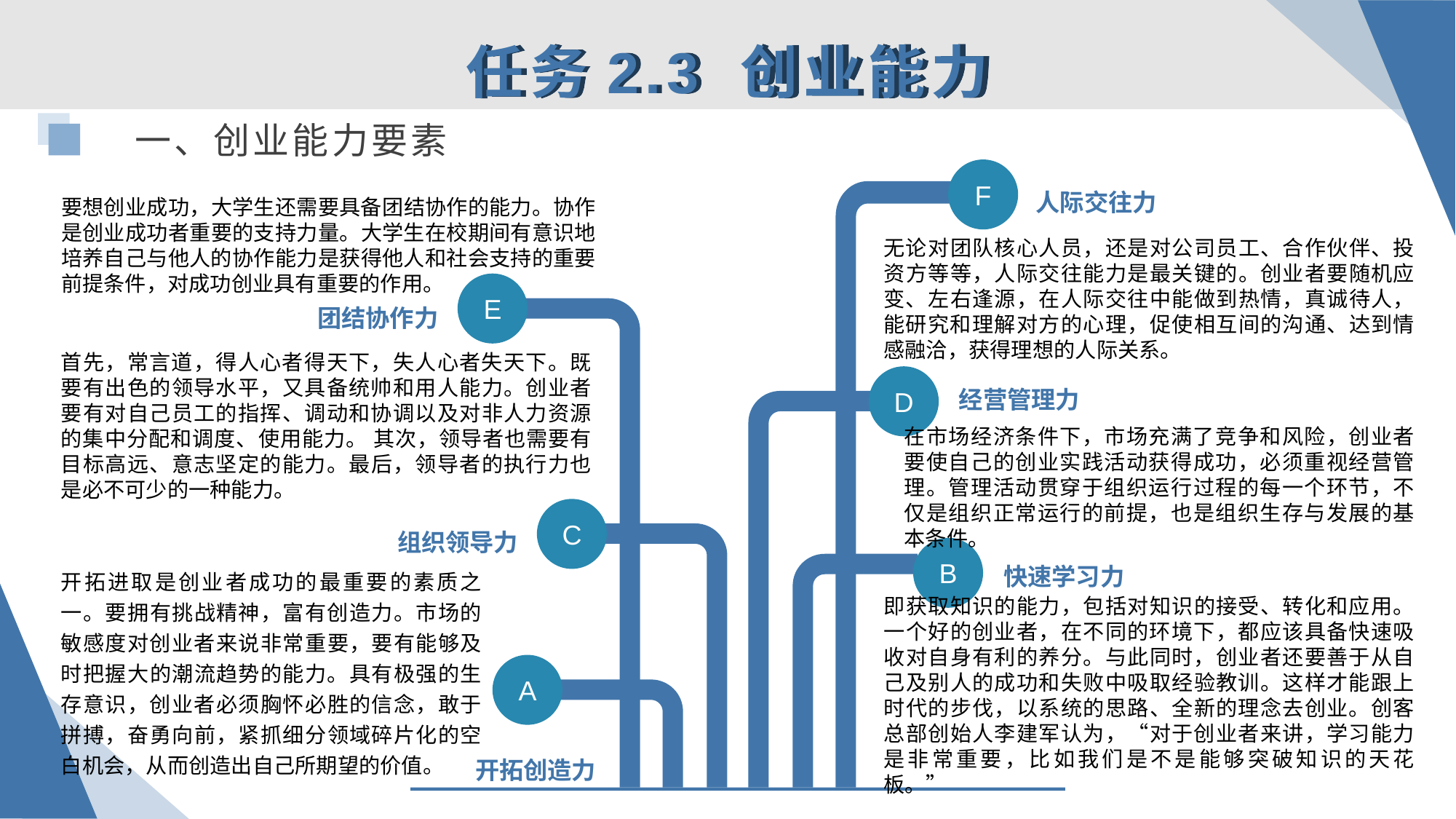

任务2.3 创业能力

一、创业能力要素
F
人际交往力

要想创业成功，大学生还需要具备团结协作的能力。协作是创业成功者重要的支持力量。大学生在校期间有意识地培养自己与他人的协作能力是获得他人和社会支持的重要前提条件，对成功创业具有重要的作用。
无论对团队核心人员，还是对公司员工、合作伙伴、投资方等等，人际交往能力是最关键的。创业者要随机应变、左右逢源，在人际交往中能做到热情，真诚待人，能研究和理解对方的心理，促使相互间的沟通、达到情感融洽，获得理想的人际关系。
E
团结协作力

首先，常言道，得人心者得天下，失人心者失天下。既要有出色的领导水平，又具备统帅和用人能力。创业者要有对自己员工的指挥、调动和协调以及对非人力资源的集中分配和调度、使用能力。 其次，领导者也需要有目标高远、意志坚定的能力。最后，领导者的执行力也是必不可少的一种能力。
D
经营管理力

在市场经济条件下，市场充满了竞争和风险，创业者要使自己的创业实践活动获得成功，必须重视经营管理。管理活动贯穿于组织运行过程的每一个环节，不仅是组织正常运行的前提，也是组织生存与发展的基本条件。
C
组织领导力

B
快速学习力
开拓进取是创业者成功的最重要的素质之一。要拥有挑战精神，富有创造力。市场的敏感度对创业者来说非常重要，要有能够及时把握大的潮流趋势的能力。具有极强的生存意识，创业者必须胸怀必胜的信念，敢于拼搏，奋勇向前，紧抓细分领域碎片化的空白机会，从而创造出自己所期望的价值。

即获取知识的能力，包括对知识的接受、转化和应用。一个好的创业者，在不同的环境下，都应该具备快速吸收对自身有利的养分。与此同时，创业者还要善于从自己及别人的成功和失败中吸取经验教训。这样才能跟上时代的步伐，以系统的思路、全新的理念去创业。创客总部创始人李建军认为，“对于创业者来讲，学习能力是非常重要，比如我们是不是能够突破知识的天花板。”
A

开拓创造力